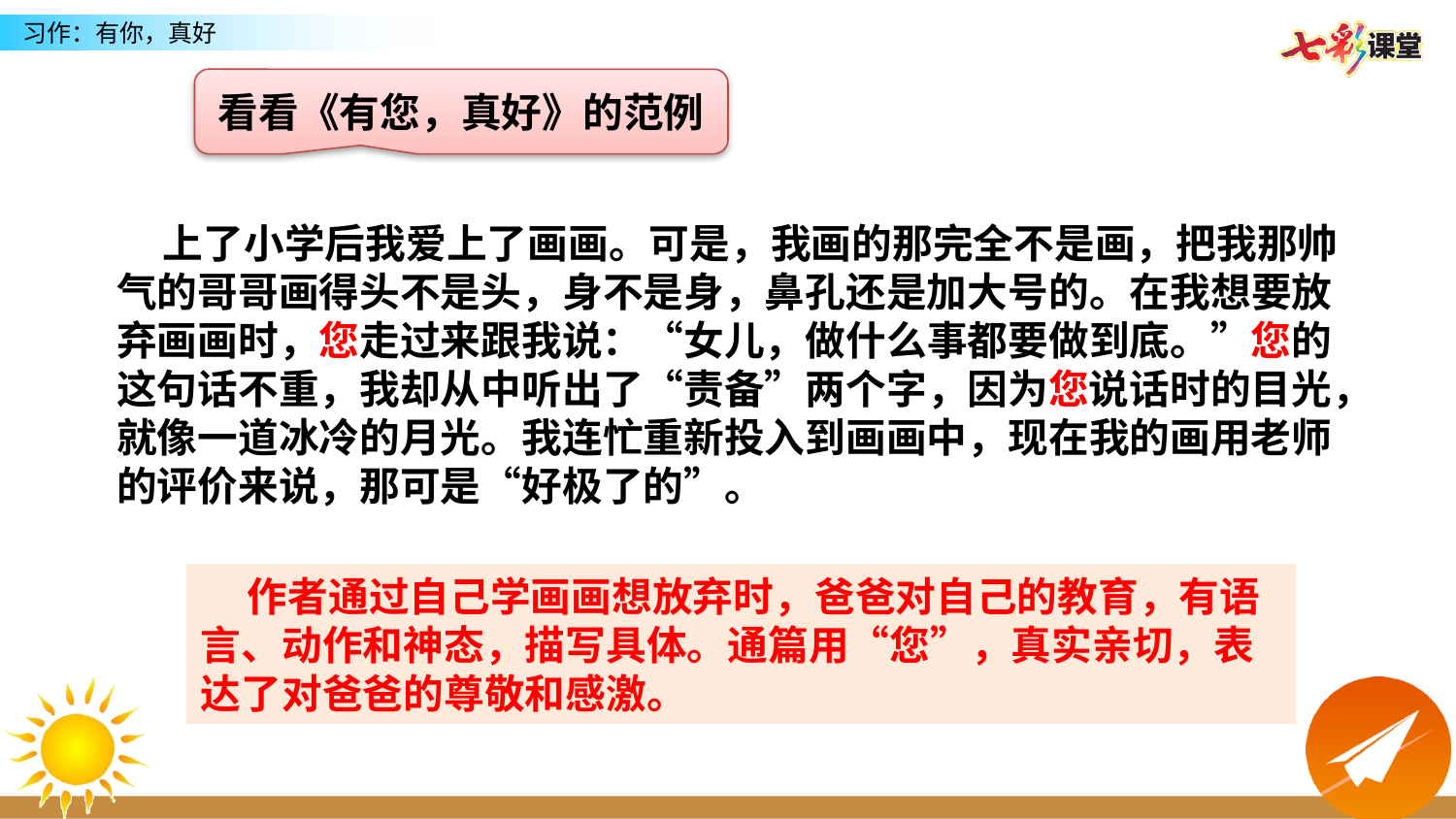

看看《有您，真好》的范例
    上了小学后我爱上了画画。可是，我画的那完全不是画，把我那帅气的哥哥画得头不是头，身不是身，鼻孔还是加大号的。在我想要放弃画画时，您走过来跟我说：“女儿，做什么事都要做到底。”您的这句话不重，我却从中听出了“责备”两个字，因为您说话时的目光，就像一道冰冷的月光。我连忙重新投入到画画中，现在我的画用老师的评价来说，那可是“好极了的”。
    作者通过自己学画画想放弃时，爸爸对自己的教育，有语言、动作和神态，描写具体。通篇用“您”，真实亲切，表达了对爸爸的尊敬和感激。